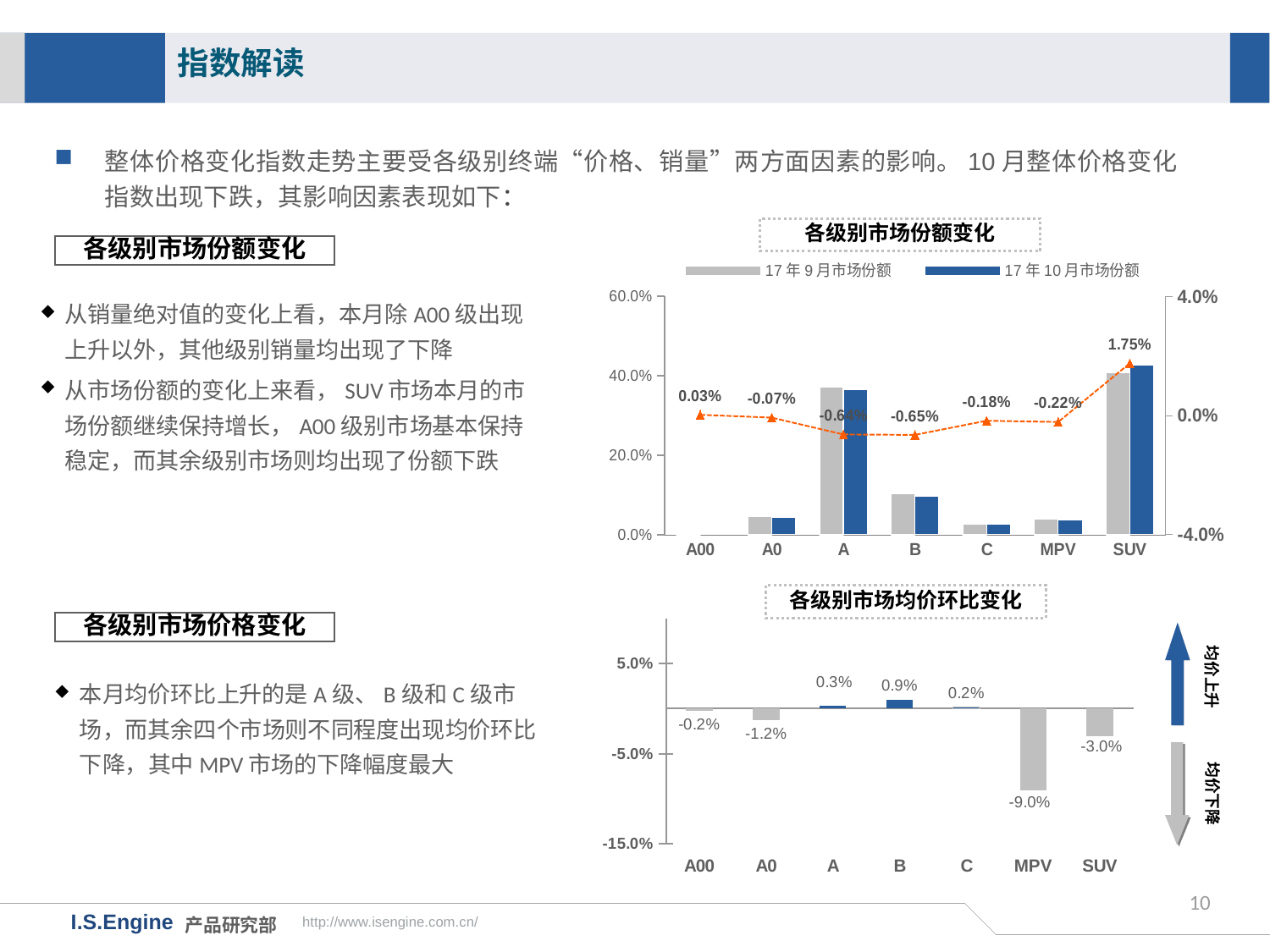

指数解读
整体价格变化指数走势主要受各级别终端“价格、销量”两方面因素的影响。10月整体价格变化指数出现下跌，其影响因素表现如下：
各级别市场份额变化
各级别市场份额变化

### Chart

| Category | 17年9月市场份额 | 17年10月市场份额 | 月度份额差值 |
|---|---|---|---|
| A00 | 0.0025394790026063807 | 0.0028 | 0.0002605209973936193 |
| A0 | 0.0450928958702106 | 0.0444 | -0.000692895870210597 |
| A | 0.37196928094554477 | 0.3656 | -0.006369280945544786 |
| B | 0.10388950060629713 | 0.0974 | -0.006489500606297133 |
| C | 0.027353896330160145 | 0.0256 | -0.0017538963301601436 |
| MPV | 0.04007080435418903 | 0.0379 | -0.0021708043541890237 |
| SUV | 0.4087646870252415 | 0.4263 | 0.01753531297475852 |
从销量绝对值的变化上看，本月除A00级出现上升以外，其他级别销量均出现了下降
从市场份额的变化上来看，SUV市场本月的市场份额继续保持增长，A00级别市场基本保持稳定，而其余级别市场则均出现了份额下跌
各级别市场均价环比变化

### Chart

| Category |  |
|---|---|
| A00 | -0.002200597426681994 |
| A0 | -0.0122316118354453 |
| A | 0.003463295823965984 |
| B | 0.009484196416696289 |
| C | 0.0017379523723692891 |
| MPV | -0.09027623706689158 |
| SUV | -0.030470790911291568 |
各级别市场价格变化

均价上升
本月均价环比上升的是A级、B级和C级市场，而其余四个市场则不同程度出现均价环比下降，其中MPV市场的下降幅度最大

均价下降
10